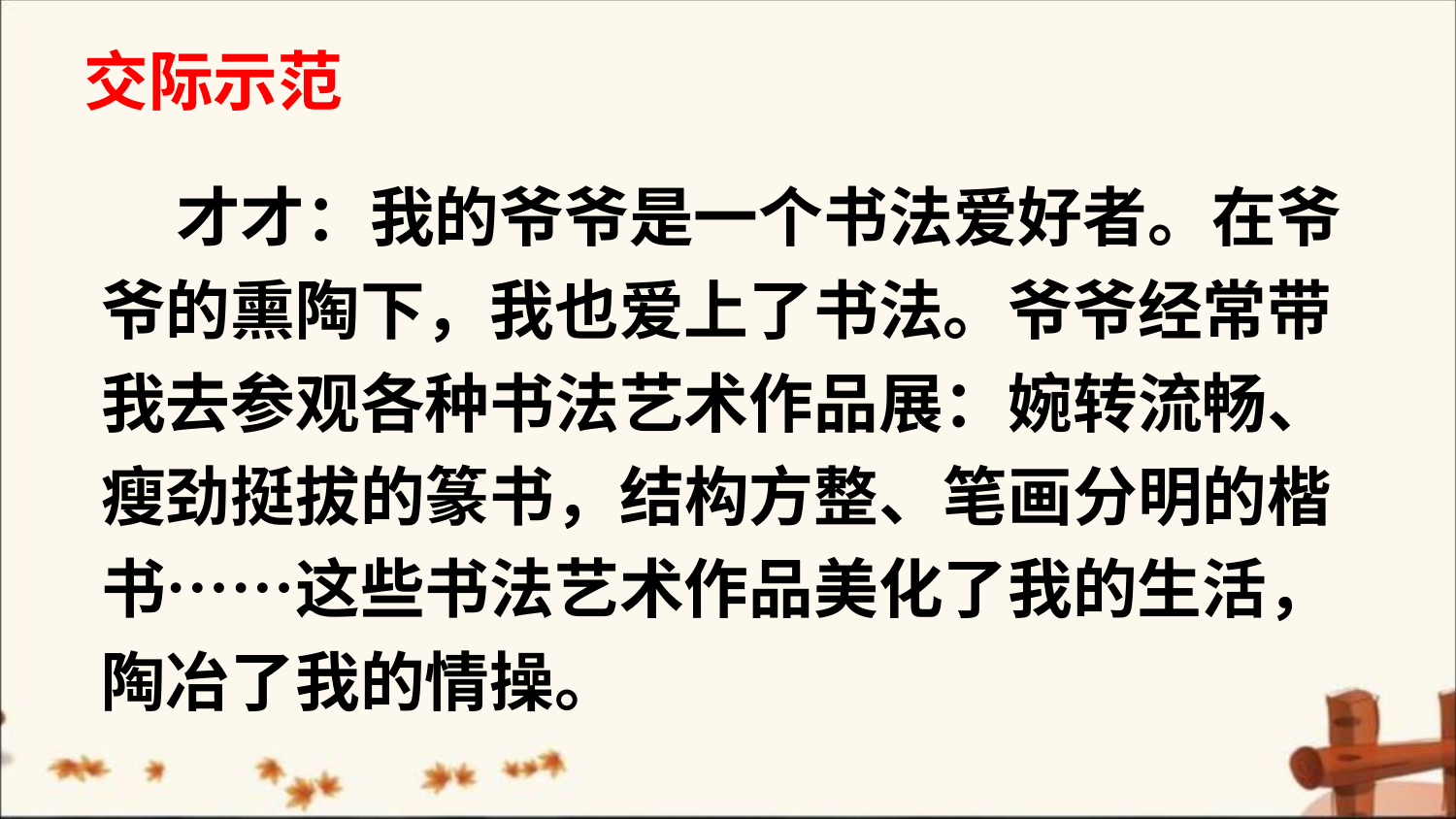

交际示范
    才才：我的爷爷是一个书法爱好者。在爷爷的熏陶下，我也爱上了书法。爷爷经常带我去参观各种书法艺术作品展：婉转流畅、瘦劲挺拔的篆书，结构方整、笔画分明的楷书……这些书法艺术作品美化了我的生活，陶冶了我的情操。